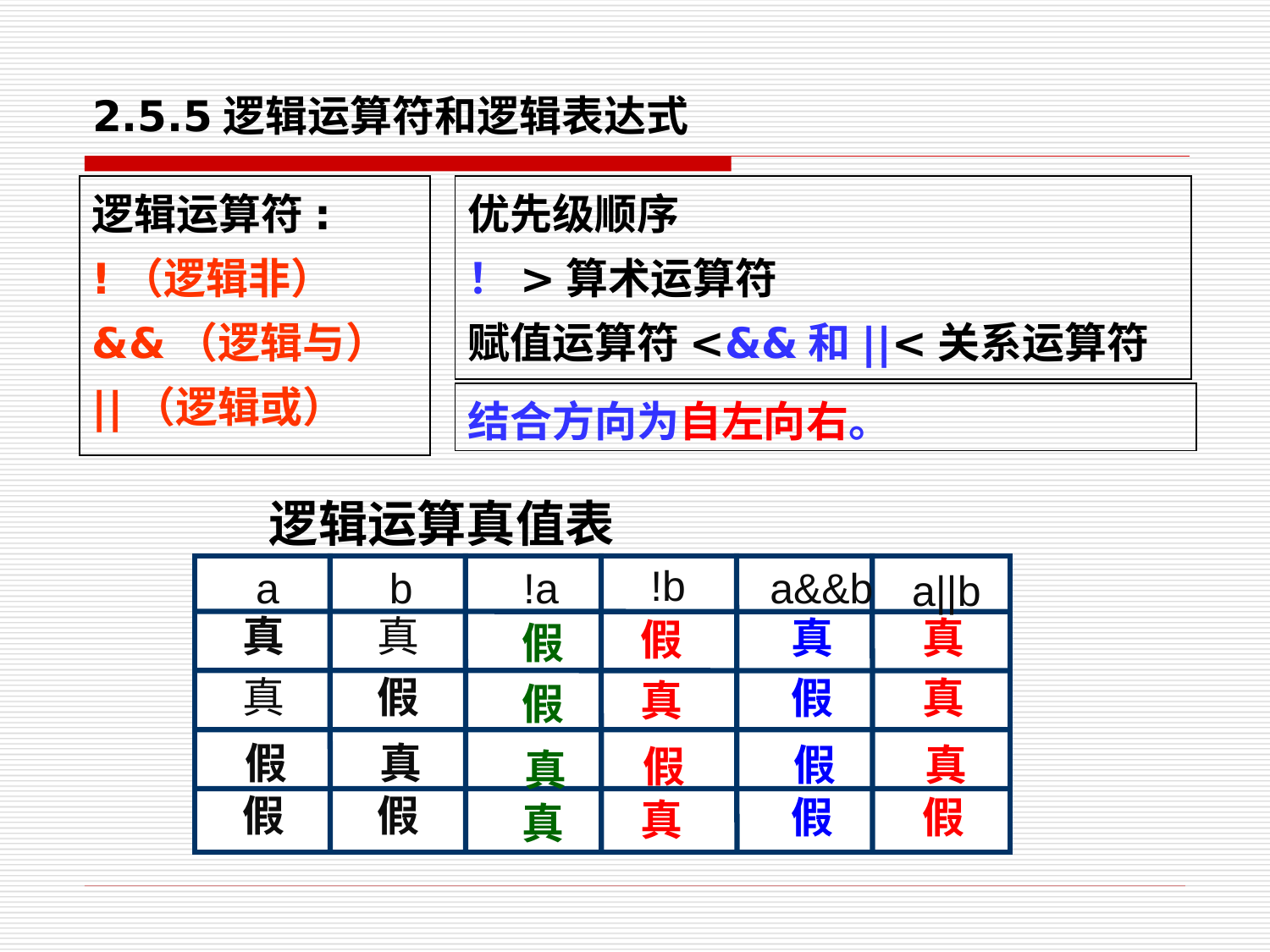

# 2.5.5逻辑运算符和逻辑表达式
逻辑运算符:
!（逻辑非）
&&（逻辑与）
||（逻辑或）
优先级顺序
！>算术运算符
赋值运算符<&&和||<关系运算符
结合方向为自左向右。
逻辑运算真值表
!b

a
b
!a
a&&b

a||b
真
真
真
假
假
假
真
真
真
假
假
真
假
真
假
假
真
真
真
假
假
真
假
假